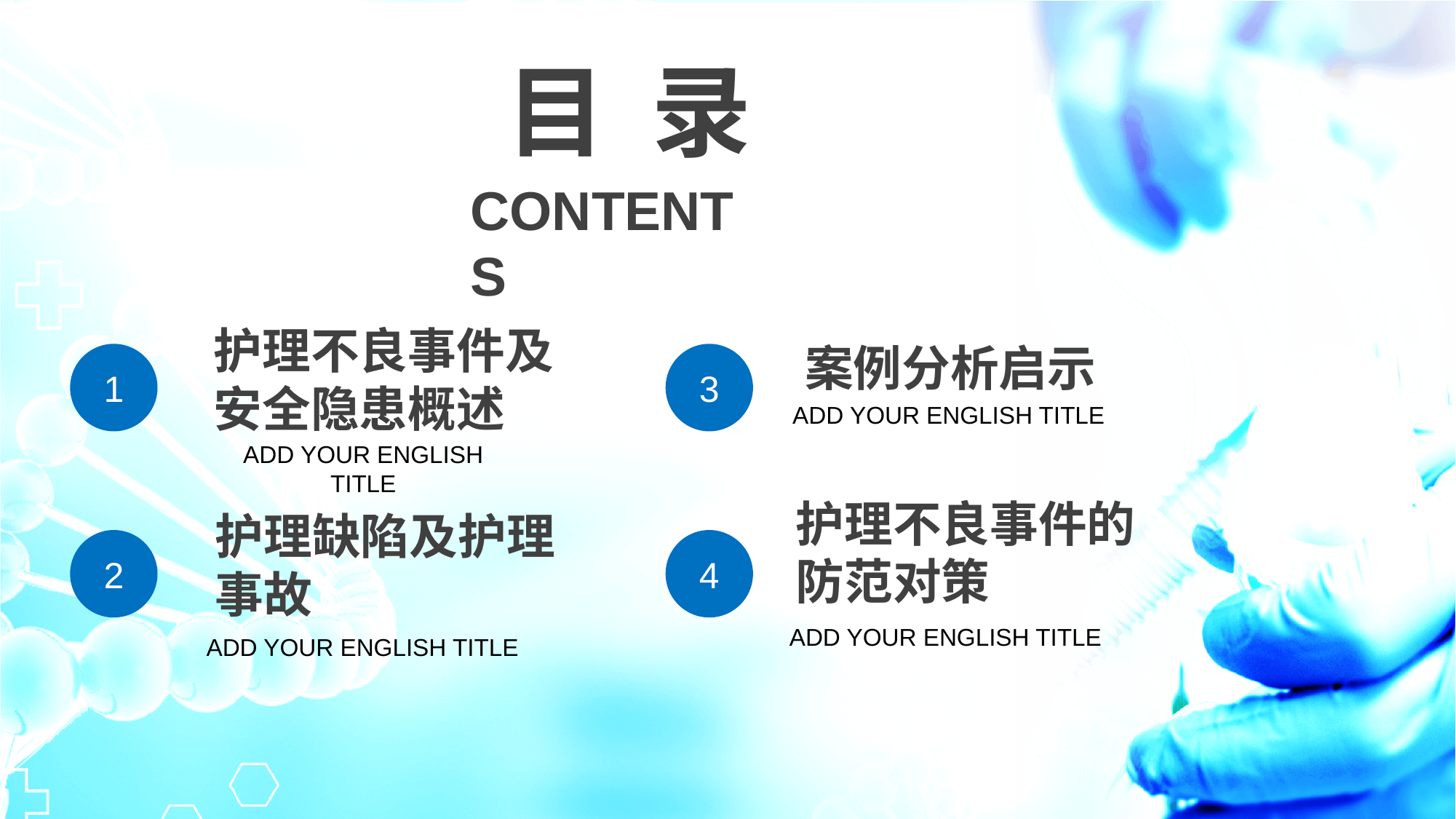

目  录

CONTENTS
护理不良事件及
安全隐患概述
案例分析启示
1
3
ADD YOUR ENGLISH TITLE
ADD YOUR ENGLISH TITLE
护理不良事件的
防范对策
护理缺陷及护理
事故
2
4
ADD YOUR ENGLISH TITLE
ADD YOUR ENGLISH TITLE